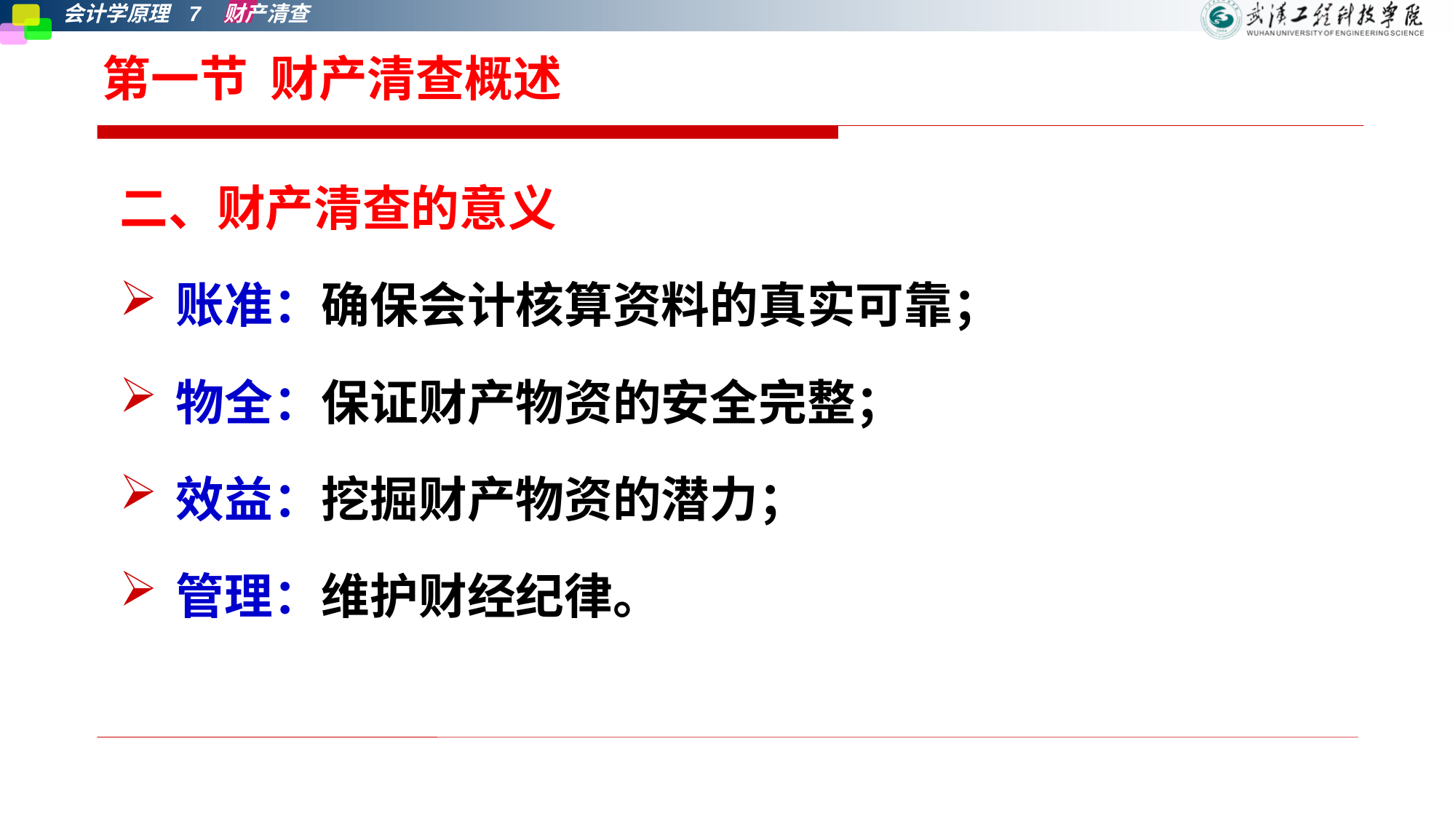

# 第一节  财产清查概述
二、财产清查的意义
账准：确保会计核算资料的真实可靠；
物全：保证财产物资的安全完整；
效益：挖掘财产物资的潜力；
管理：维护财经纪律。